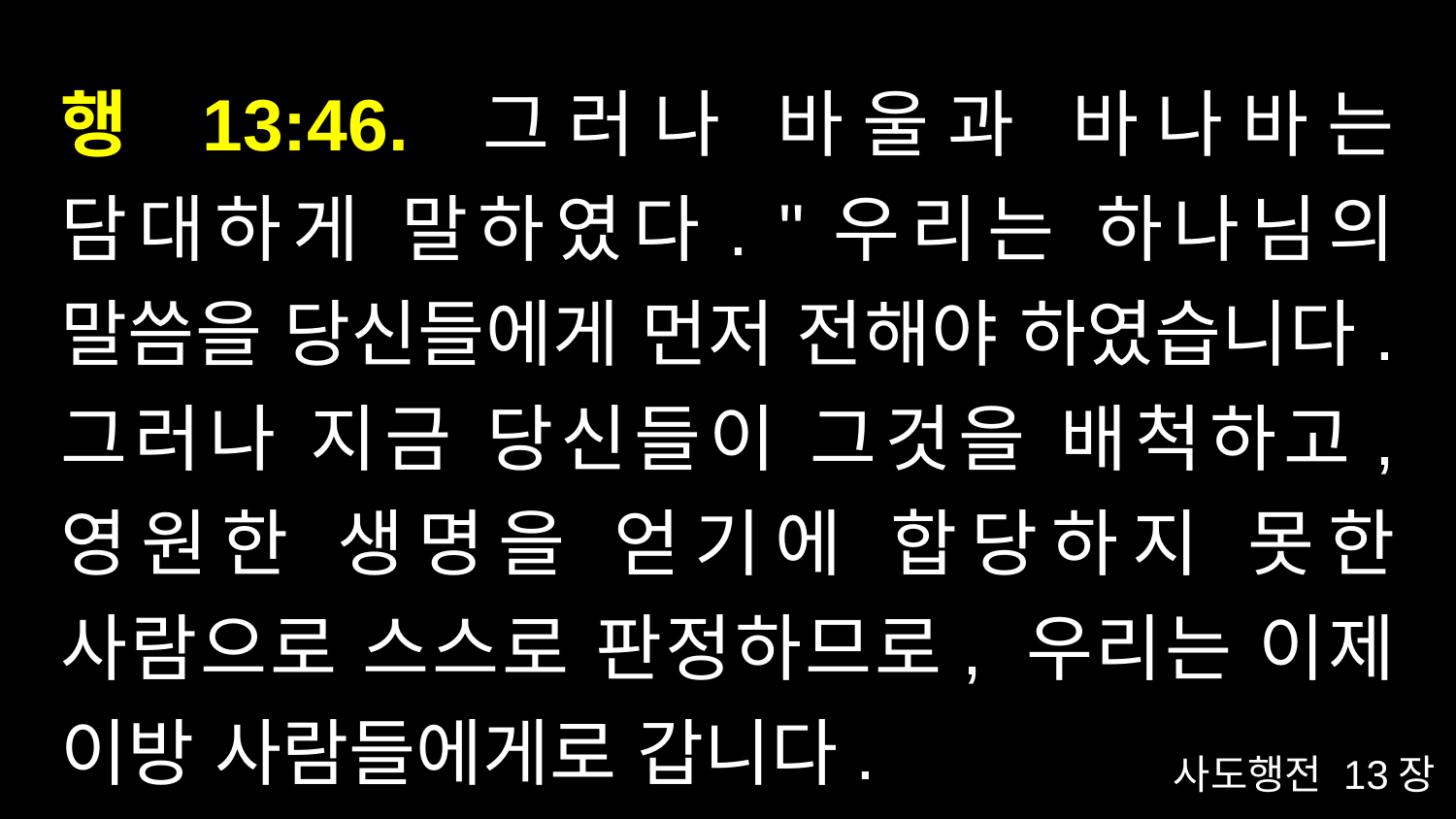

# 행 13:46. 그러나 바울과 바나바는 담대하게 말하였다. "우리는 하나님의 말씀을 당신들에게 먼저 전해야 하였습니다. 그러나 지금 당신들이 그것을 배척하고, 영원한 생명을 얻기에 합당하지 못한 사람으로 스스로 판정하므로, 우리는 이제 이방 사람들에게로 갑니다.
사도행전 13장